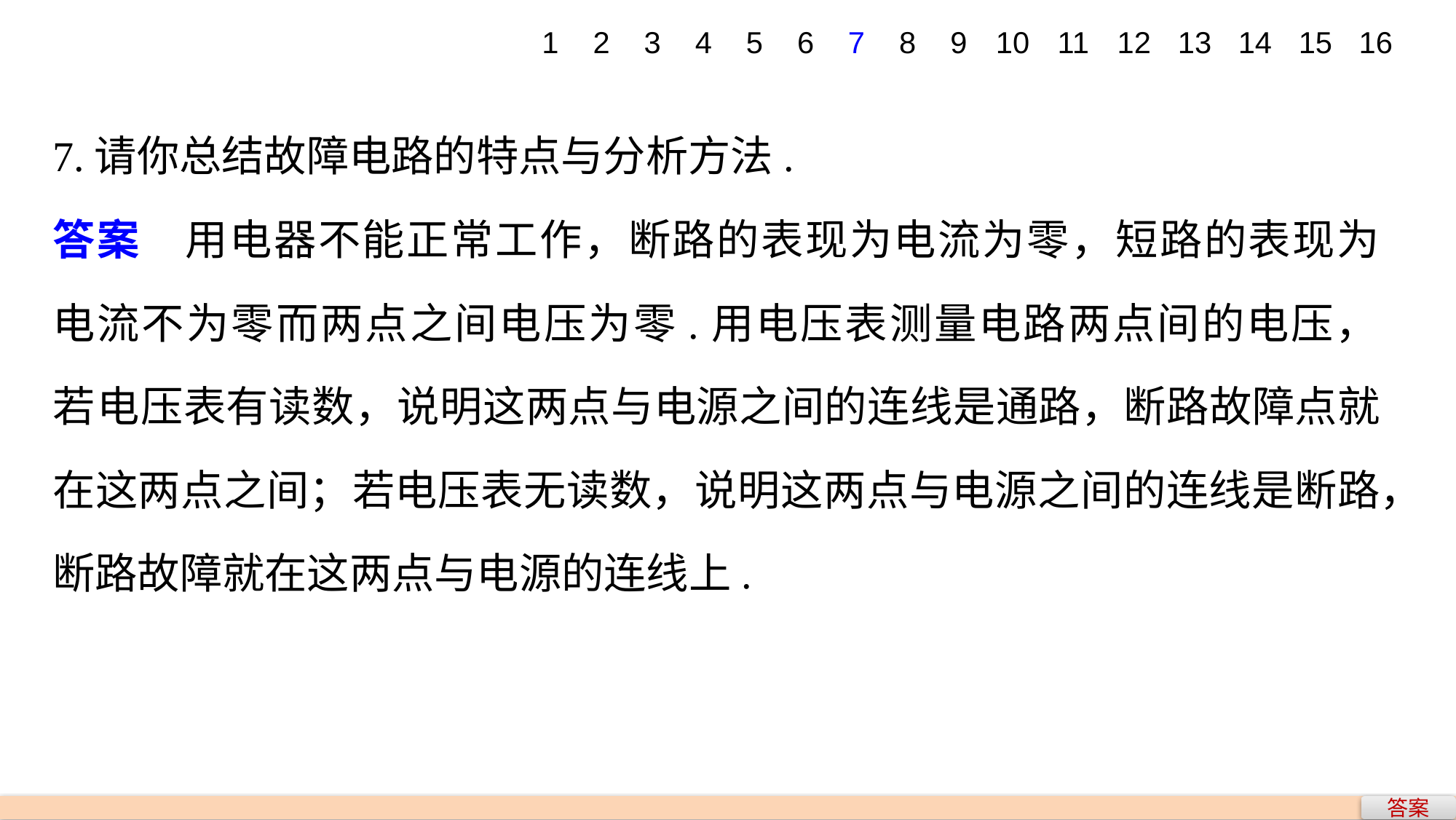

1
2
3
4
5
6
7
8
9
10
11
12
13
14
15
16
7.请你总结故障电路的特点与分析方法.
答案　用电器不能正常工作，断路的表现为电流为零，短路的表现为电流不为零而两点之间电压为零.用电压表测量电路两点间的电压，若电压表有读数，说明这两点与电源之间的连线是通路，断路故障点就在这两点之间；若电压表无读数，说明这两点与电源之间的连线是断路，断路故障就在这两点与电源的连线上.

答案